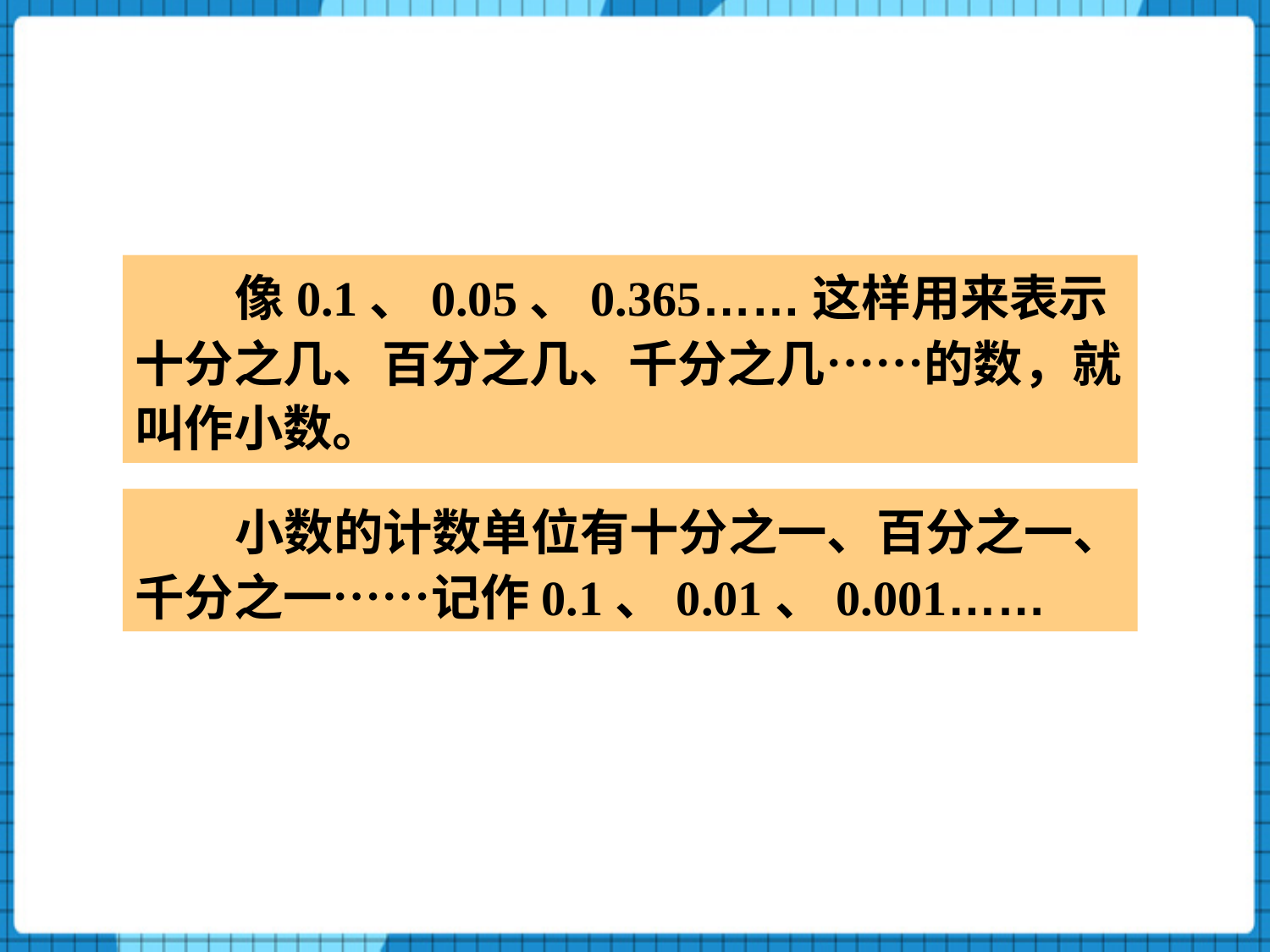

像0.1、0.05、0.365……这样用来表示十分之几、百分之几、千分之几……的数，就叫作小数。
小数的计数单位有十分之一、百分之一、千分之一……记作0.1、0.01、0.001……